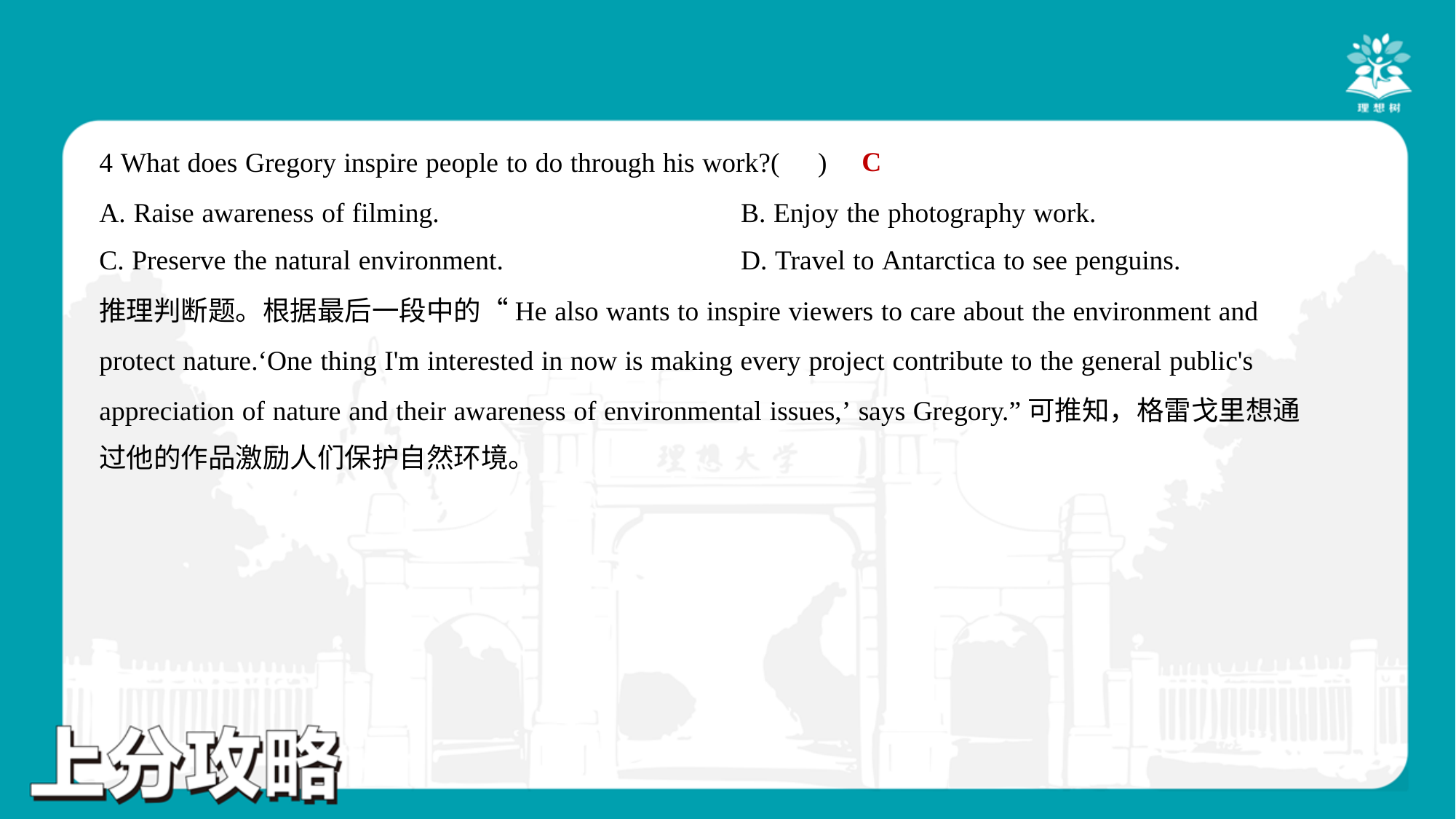

C
4 What does Gregory inspire people to do through his work?(     )
A. Raise awareness of filming.	B. Enjoy the photography work.
C. Preserve the natural environment.	D. Travel to Antarctica to see penguins.
推理判断题。根据最后一段中的“He also wants to inspire viewers to care about the environment and
protect nature.‘One thing I'm interested in now is making every project contribute to the general public's
appreciation of nature and their awareness of environmental issues,’ says Gregory.”可推知，格雷戈里想通
过他的作品激励人们保护自然环境。